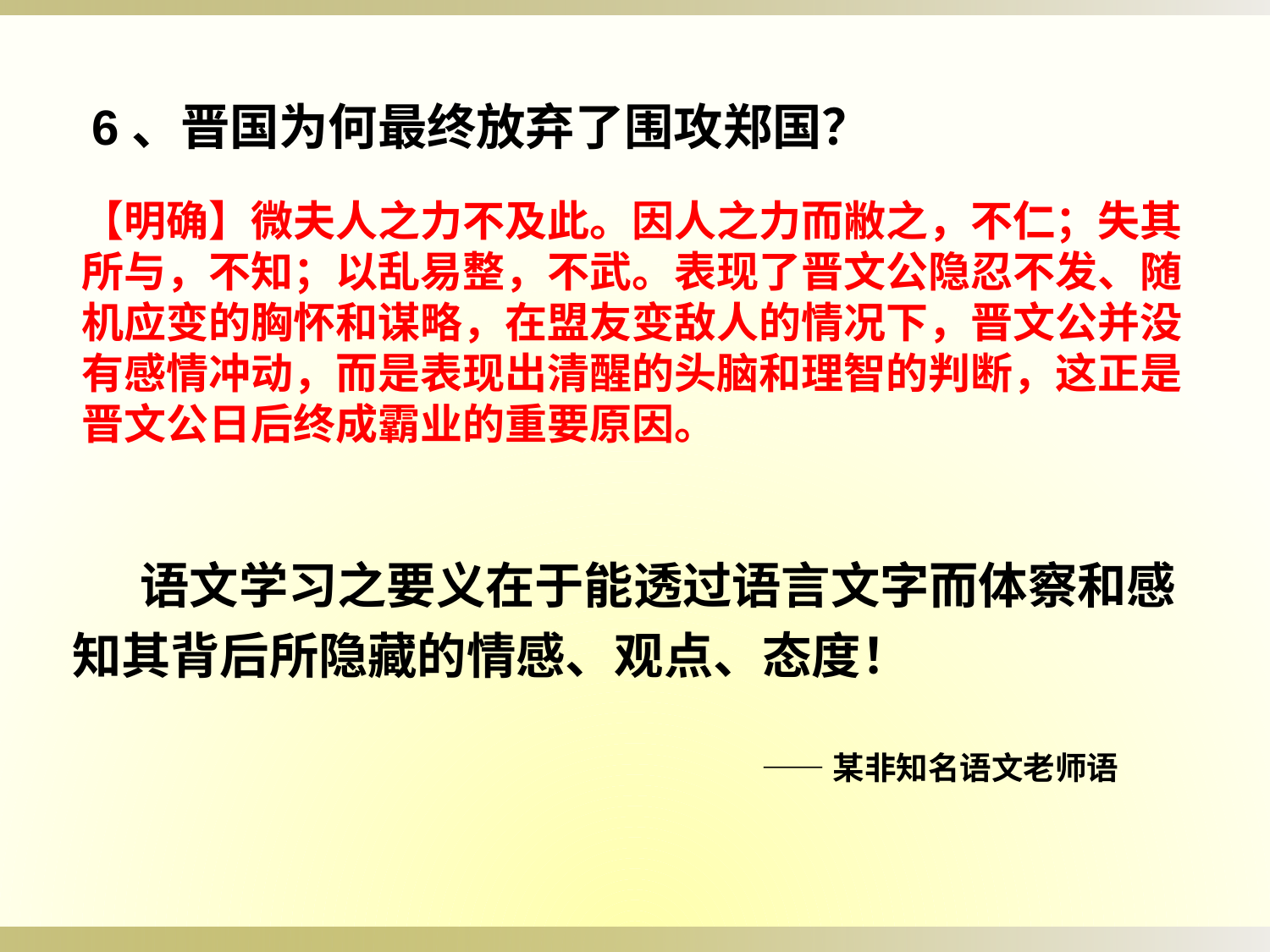

6、晋国为何最终放弃了围攻郑国？
【明确】微夫人之力不及此。因人之力而敝之，不仁；失其所与，不知；以乱易整，不武。表现了晋文公隐忍不发、随机应变的胸怀和谋略，在盟友变敌人的情况下，晋文公并没有感情冲动，而是表现出清醒的头脑和理智的判断，这正是晋文公日后终成霸业的重要原因。
     语文学习之要义在于能透过语言文字而体察和感知其背后所隐藏的情感、观点、态度！

                                                                                                                                                                                          ——某非知名语文老师语